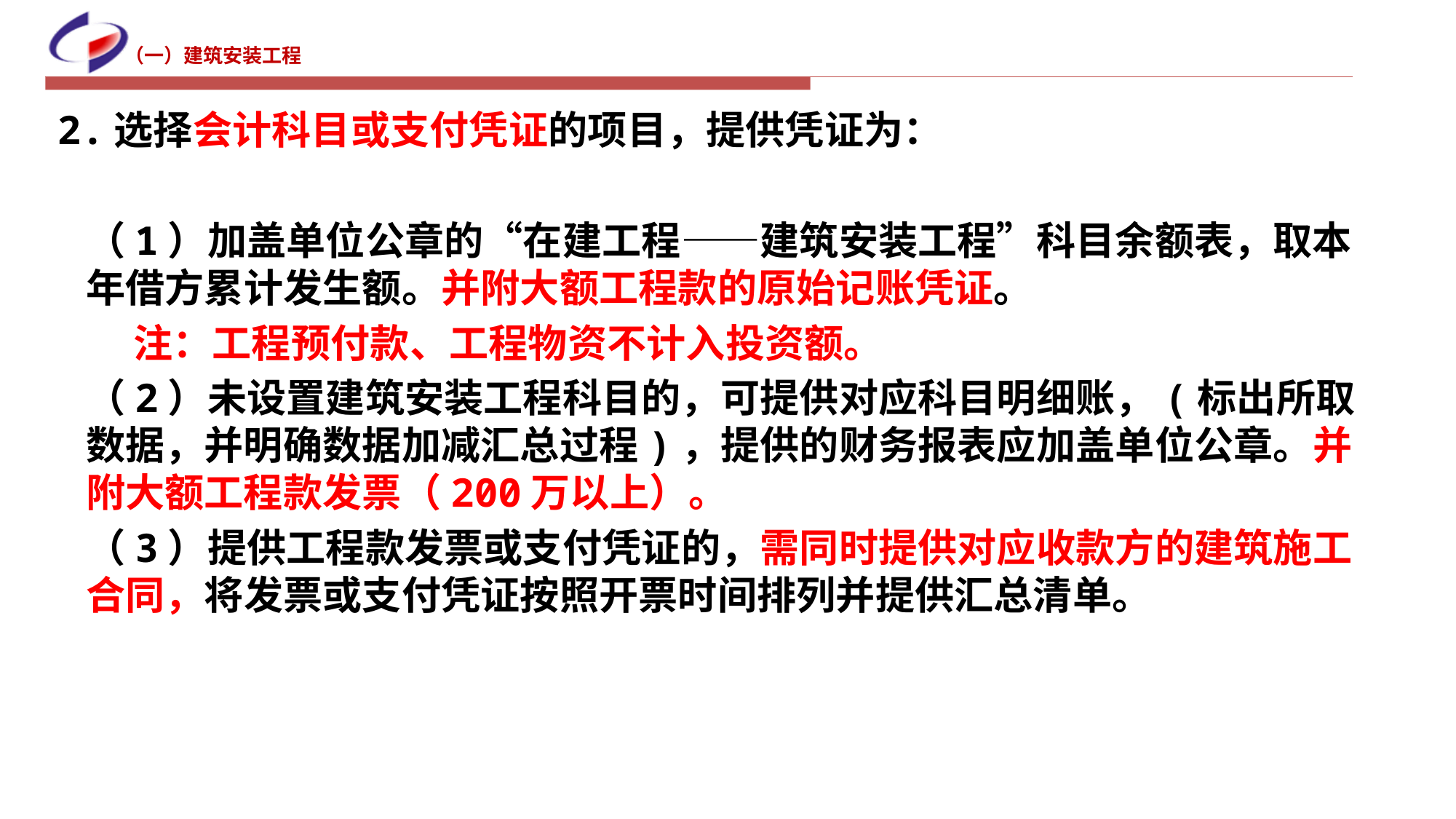

# （一）建筑安装工程
 2.选择会计科目或支付凭证的项目，提供凭证为：

（1）加盖单位公章的“在建工程——建筑安装工程”科目余额表，取本年借方累计发生额。并附大额工程款的原始记账凭证。
注：工程预付款、工程物资不计入投资额。
（2）未设置建筑安装工程科目的，可提供对应科目明细账，(标出所取数据，并明确数据加减汇总过程)，提供的财务报表应加盖单位公章。并附大额工程款发票（200万以上）。
（3）提供工程款发票或支付凭证的，需同时提供对应收款方的建筑施工合同，将发票或支付凭证按照开票时间排列并提供汇总清单。